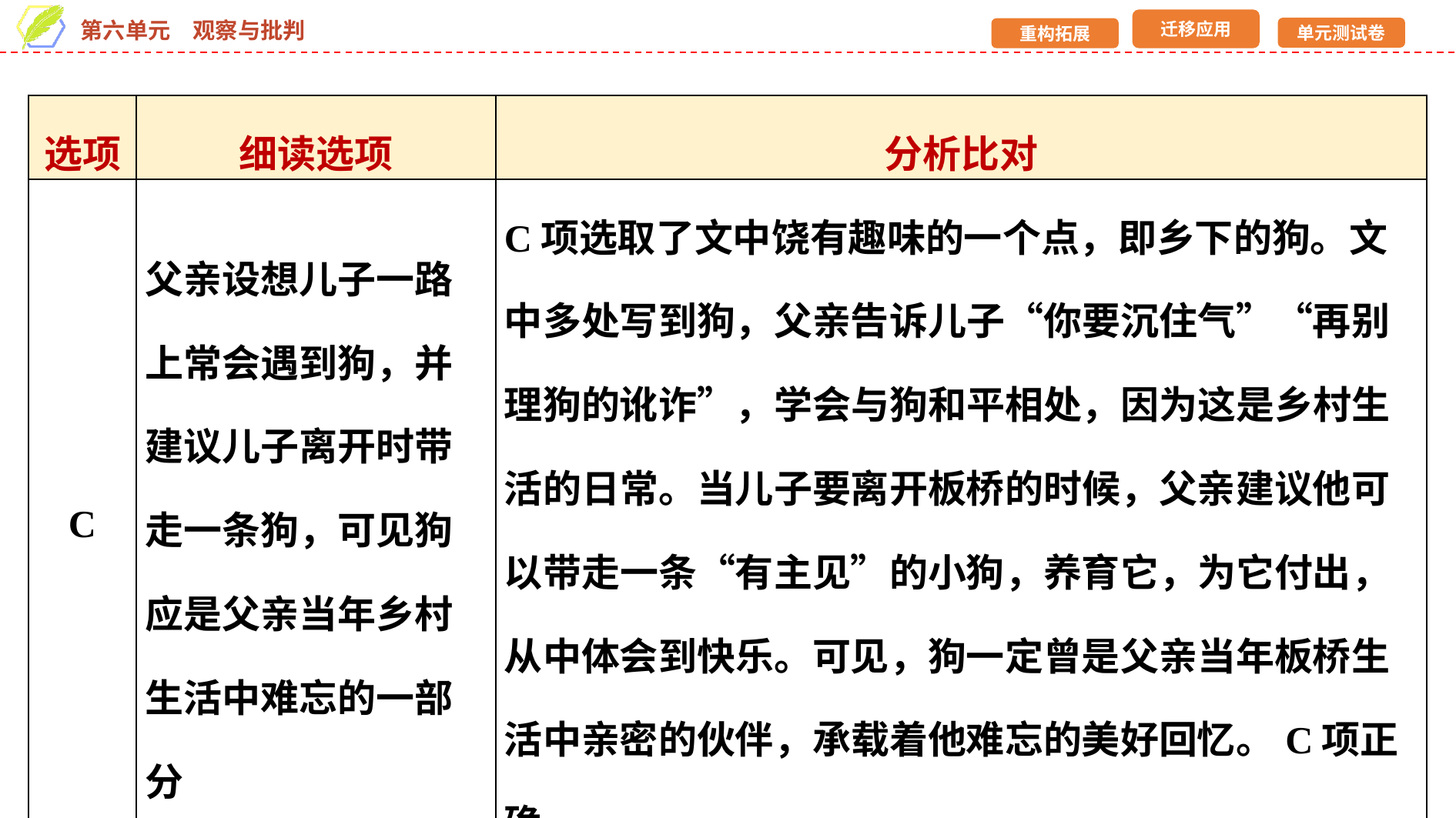

| 选项 | 细读选项 | 分析比对 |
| --- | --- | --- |
| C | 父亲设想儿子一路上常会遇到狗，并建议儿子离开时带走一条狗，可见狗应是父亲当年乡村生活中难忘的一部分 | C项选取了文中饶有趣味的一个点，即乡下的狗。文中多处写到狗，父亲告诉儿子“你要沉住气”“再别理狗的讹诈”，学会与狗和平相处，因为这是乡村生活的日常。当儿子要离开板桥的时候，父亲建议他可以带走一条“有主见”的小狗，养育它，为它付出，从中体会到快乐。可见，狗一定曾是父亲当年板桥生活中亲密的伙伴，承载着他难忘的美好回忆。C项正确 |